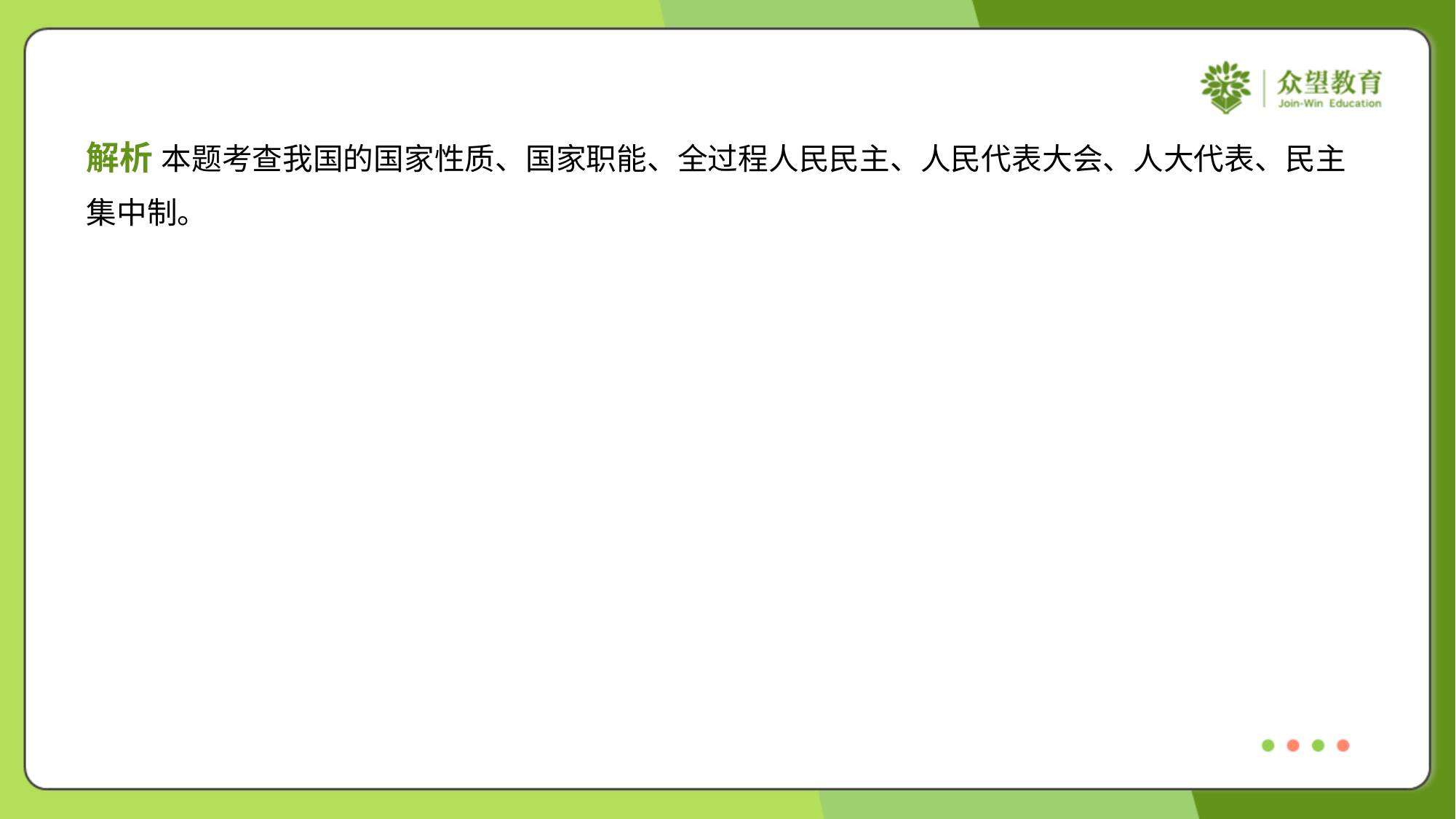

解析 本题考查我国的国家性质、国家职能、全过程人民民主、人民代表大会、人大代表、民主
集中制。